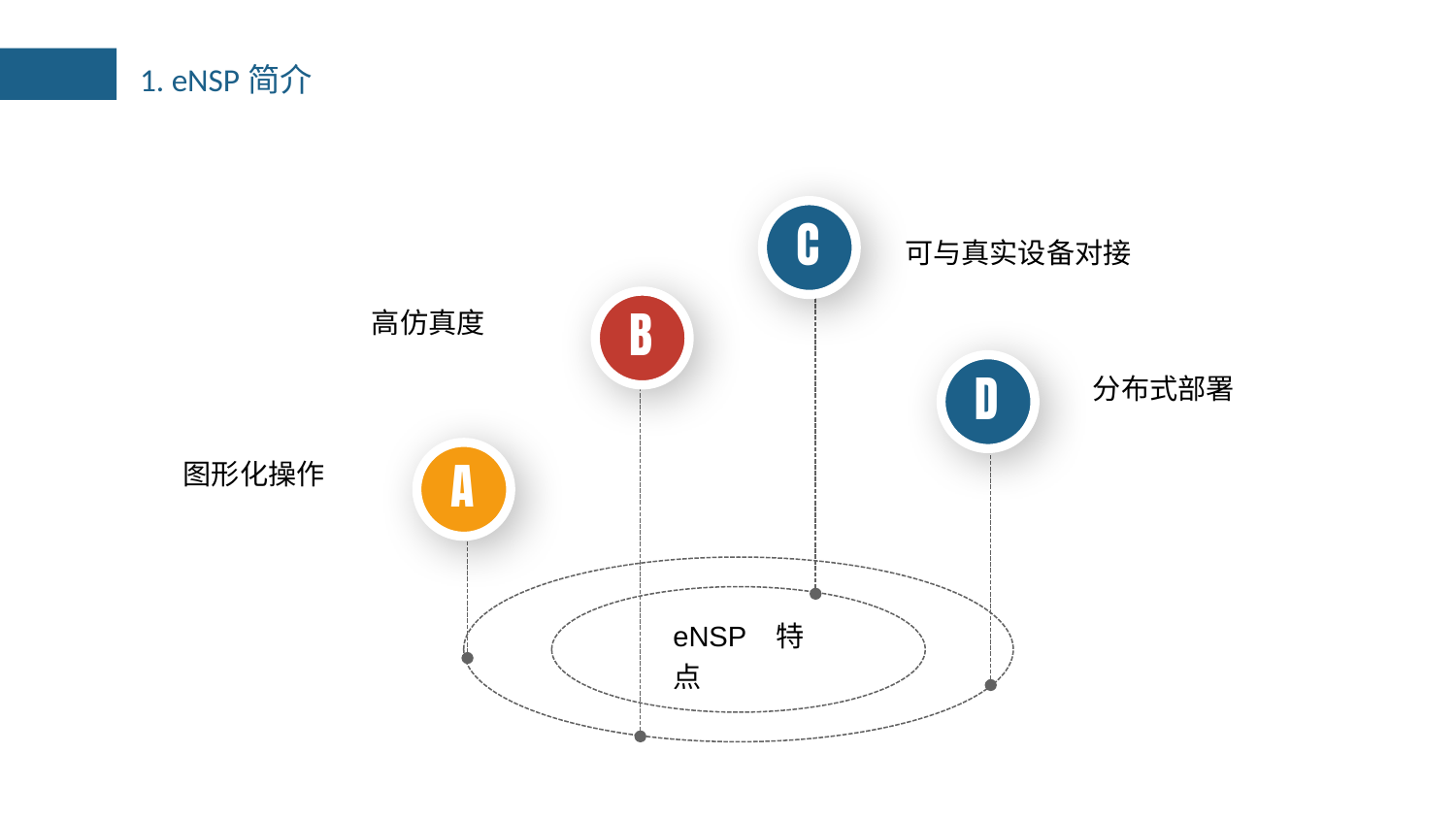

1. eNSP简介

C
可与真实设备对接
高仿真度

B

D
分布式部署
图形化操作

A

eNSP特点